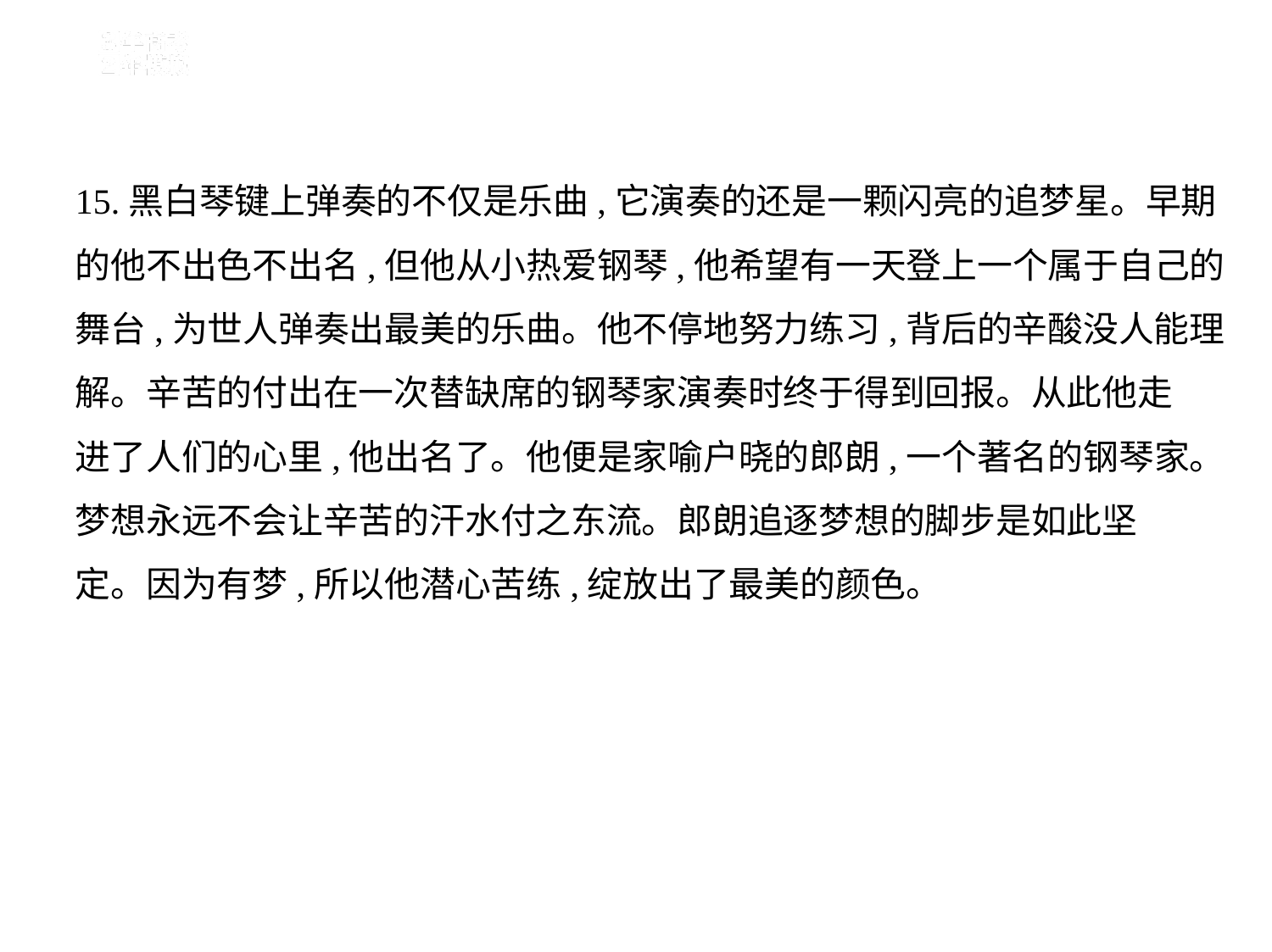

15.黑白琴键上弹奏的不仅是乐曲,它演奏的还是一颗闪亮的追梦星。早期
的他不出色不出名,但他从小热爱钢琴,他希望有一天登上一个属于自己的
舞台,为世人弹奏出最美的乐曲。他不停地努力练习,背后的辛酸没人能理
解。辛苦的付出在一次替缺席的钢琴家演奏时终于得到回报。从此他走
进了人们的心里,他出名了。他便是家喻户晓的郎朗,一个著名的钢琴家。
梦想永远不会让辛苦的汗水付之东流。郎朗追逐梦想的脚步是如此坚
定。因为有梦,所以他潜心苦练,绽放出了最美的颜色。